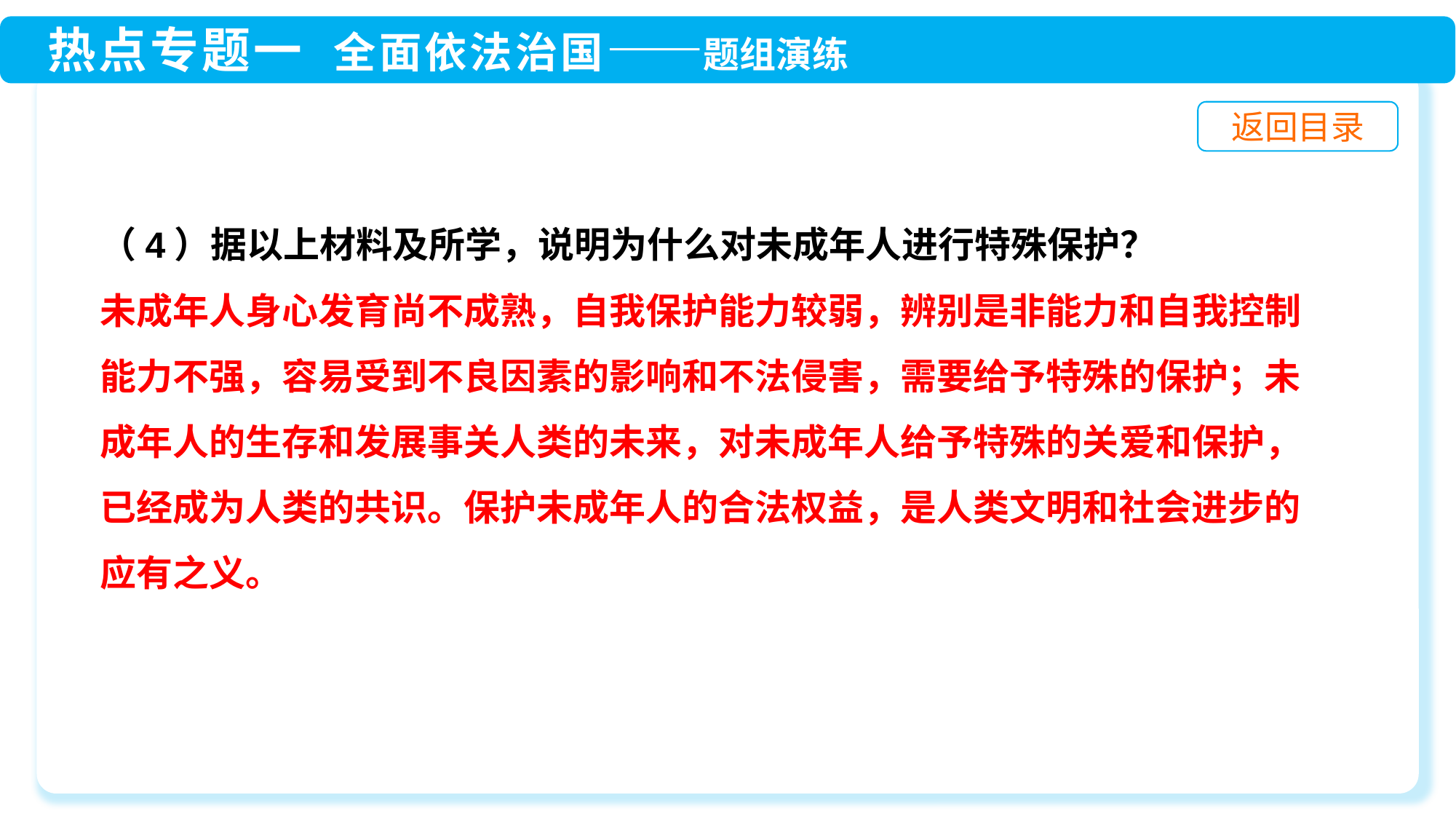

（4）据以上材料及所学，说明为什么对未成年人进行特殊保护？
未成年人身心发育尚不成熟，自我保护能力较弱，辨别是非能力和自我控制能力不强，容易受到不良因素的影响和不法侵害，需要给予特殊的保护；未成年人的生存和发展事关人类的未来，对未成年人给予特殊的关爱和保护，已经成为人类的共识。保护未成年人的合法权益，是人类文明和社会进步的应有之义。